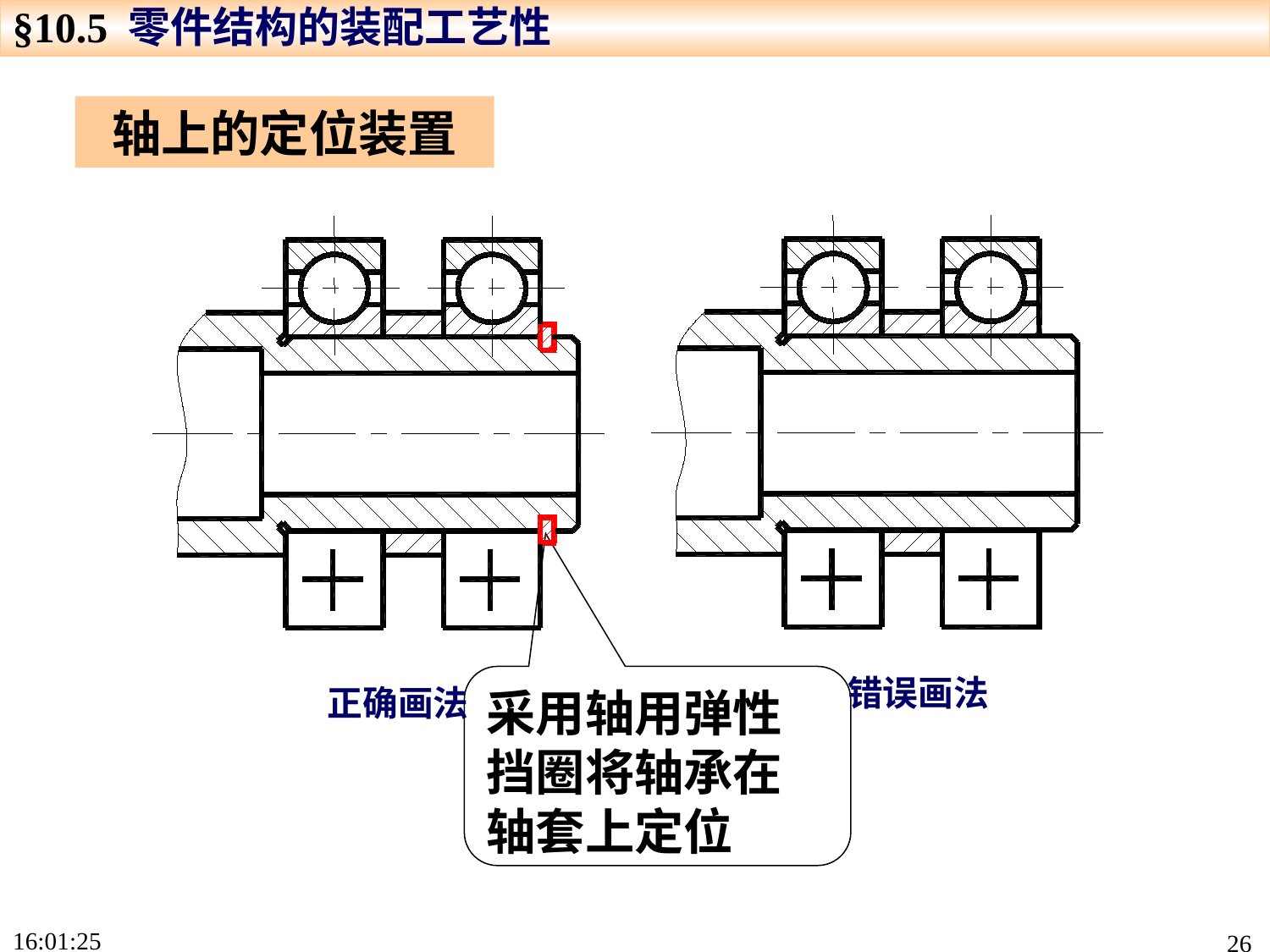

§10.5 零件结构的装配工艺性
轴上的定位装置

错误画法
正确画法
采用轴用弹性挡圈将轴承在轴套上定位
16:01:25
26